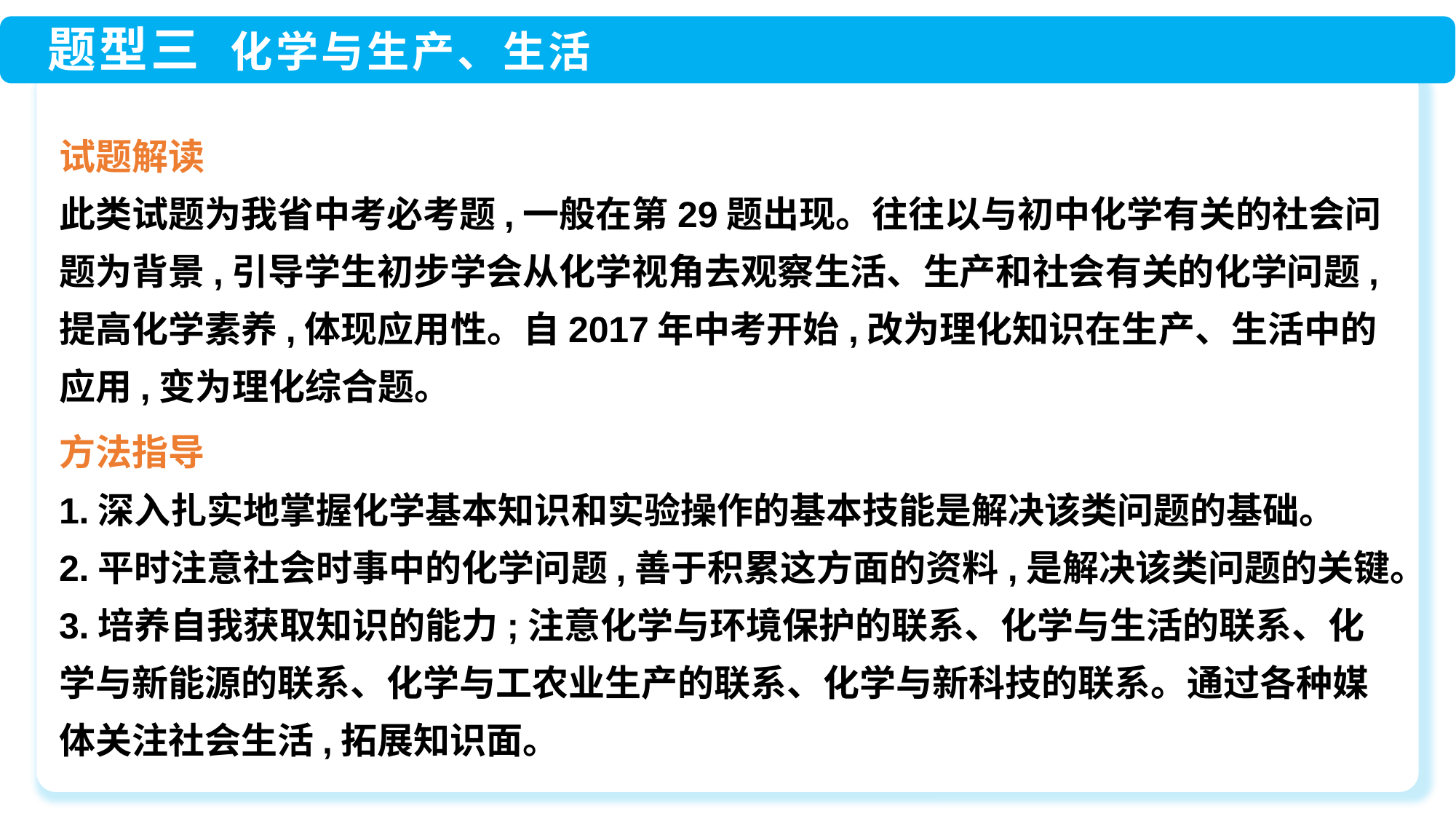

试题解读
此类试题为我省中考必考题,一般在第29题出现。往往以与初中化学有关的社会问题为背景,引导学生初步学会从化学视角去观察生活、生产和社会有关的化学问题,提高化学素养,体现应用性。自2017年中考开始,改为理化知识在生产、生活中的应用,变为理化综合题。
方法指导
1.深入扎实地掌握化学基本知识和实验操作的基本技能是解决该类问题的基础。
2.平时注意社会时事中的化学问题,善于积累这方面的资料,是解决该类问题的关键。
3.培养自我获取知识的能力;注意化学与环境保护的联系、化学与生活的联系、化学与新能源的联系、化学与工农业生产的联系、化学与新科技的联系。通过各种媒体关注社会生活,拓展知识面。